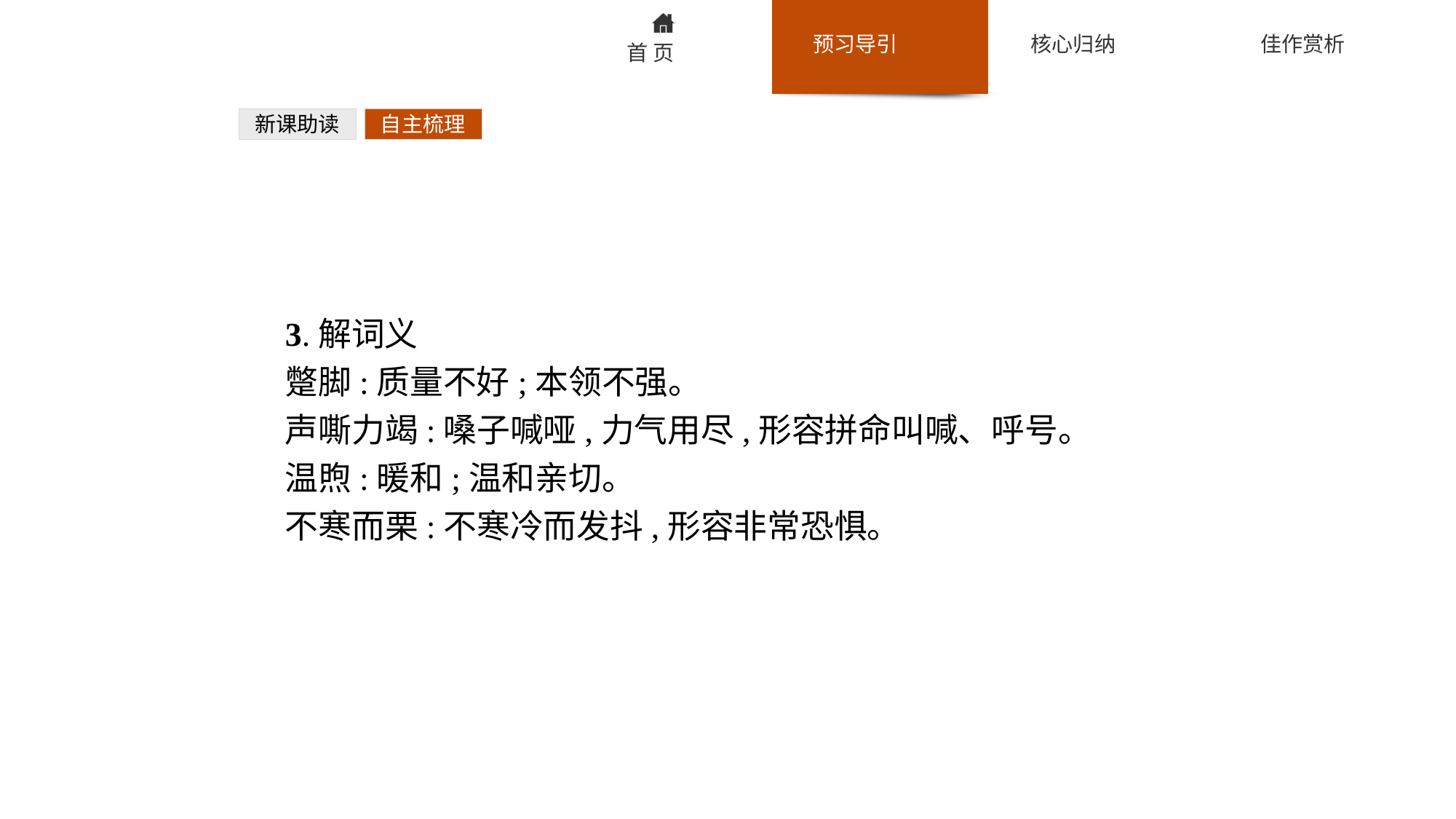

新课助读
自主梳理
3.解词义
蹩脚:质量不好;本领不强。
声嘶力竭:嗓子喊哑,力气用尽,形容拼命叫喊、呼号。
温煦:暖和;温和亲切。
不寒而栗:不寒冷而发抖,形容非常恐惧。